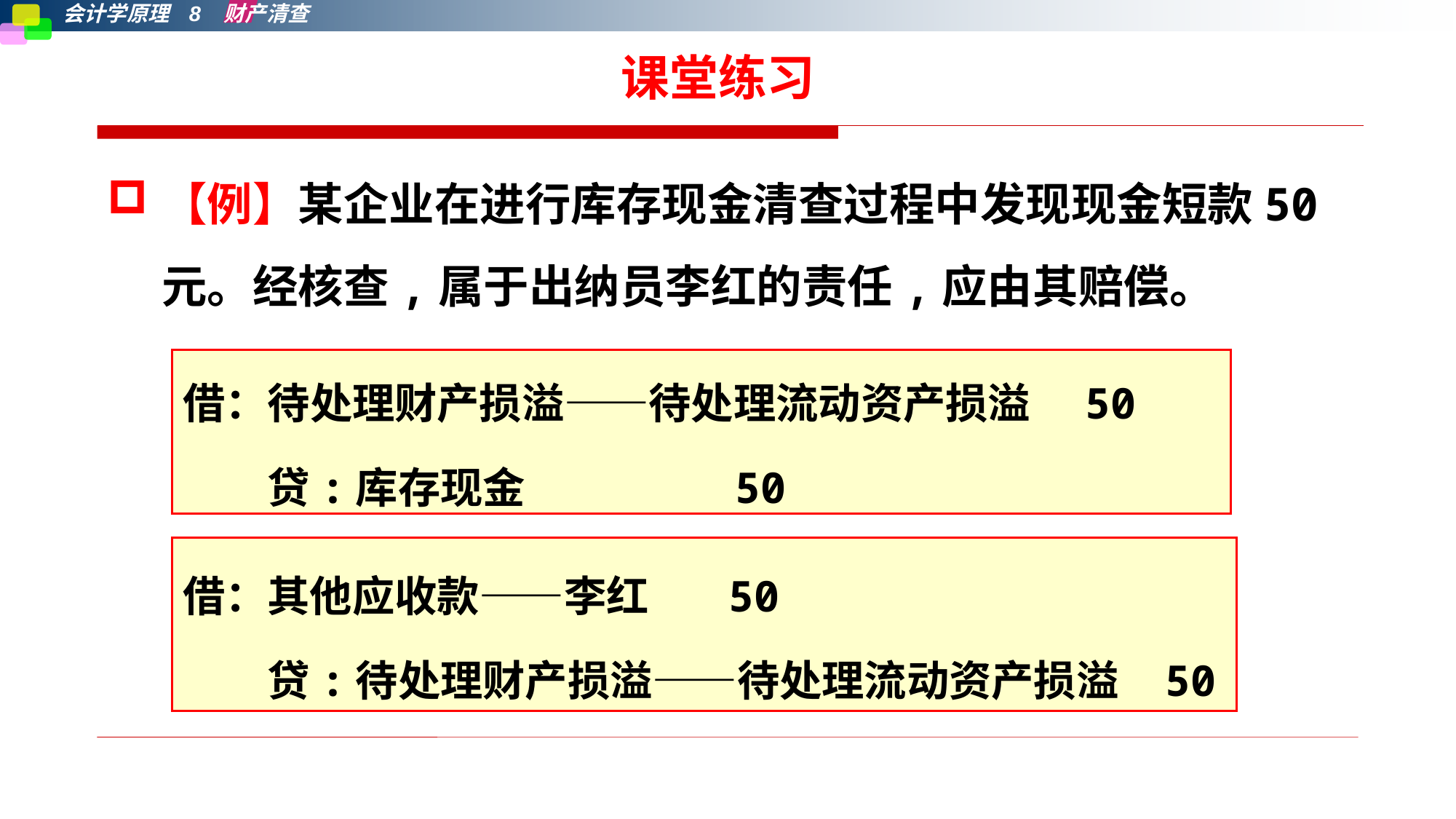

课堂练习
【例】某企业在进行库存现金清查过程中发现现金短款50元。经核查,属于出纳员李红的责任,应由其赔偿。
借：待处理财产损溢——待处理流动资产损溢	  50
　　贷:库存现金	           50
借：其他应收款——李红	50
　　贷:待处理财产损溢——待处理流动资产损溢	50